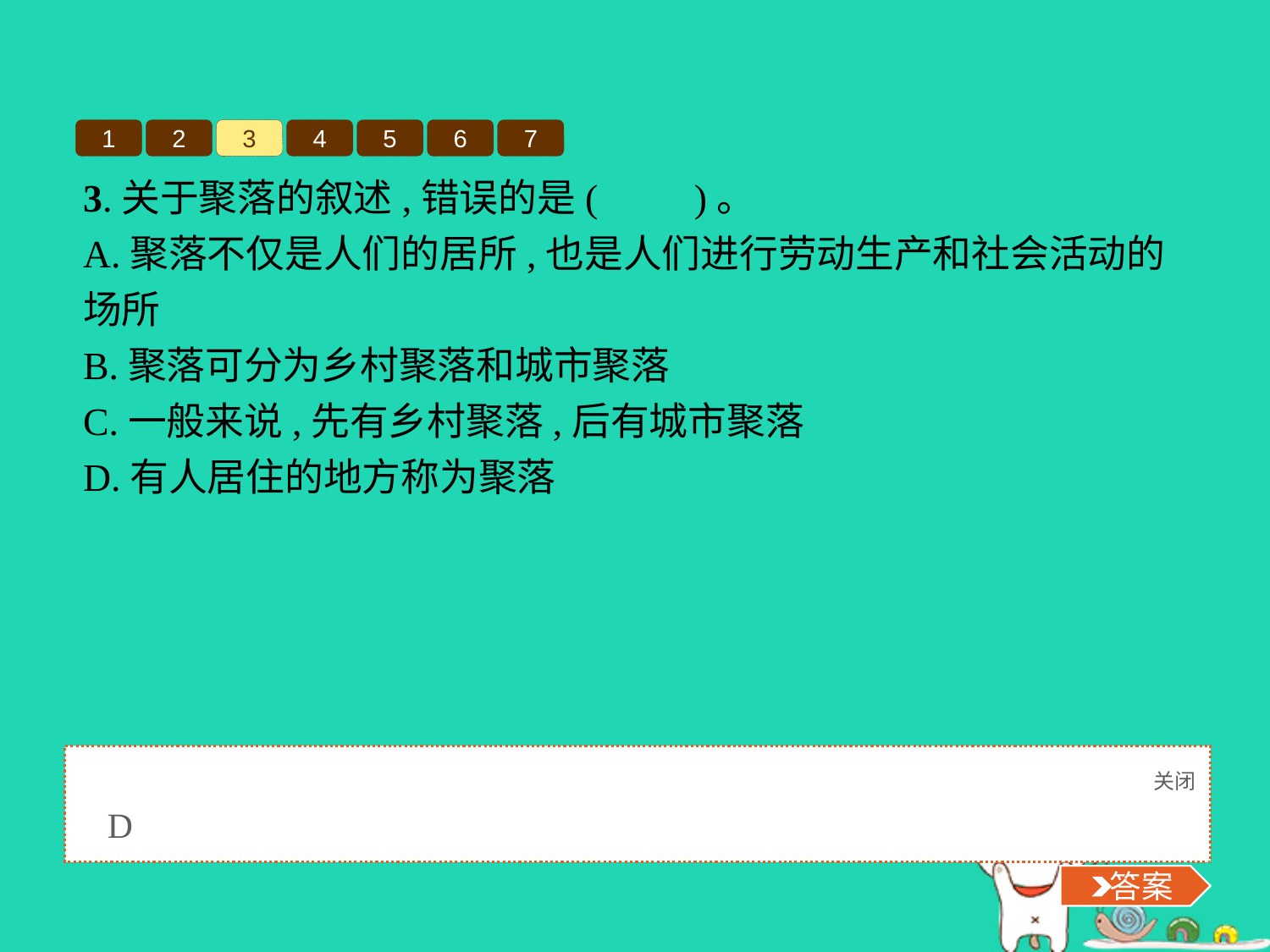

1
2
3
4
5
6
7
3.关于聚落的叙述,错误的是(　　)。
A.聚落不仅是人们的居所,也是人们进行劳动生产和社会活动的场所
B.聚落可分为乡村聚落和城市聚落
C.一般来说,先有乡村聚落,后有城市聚落
D.有人居住的地方称为聚落

关闭
  答案

D
  答案